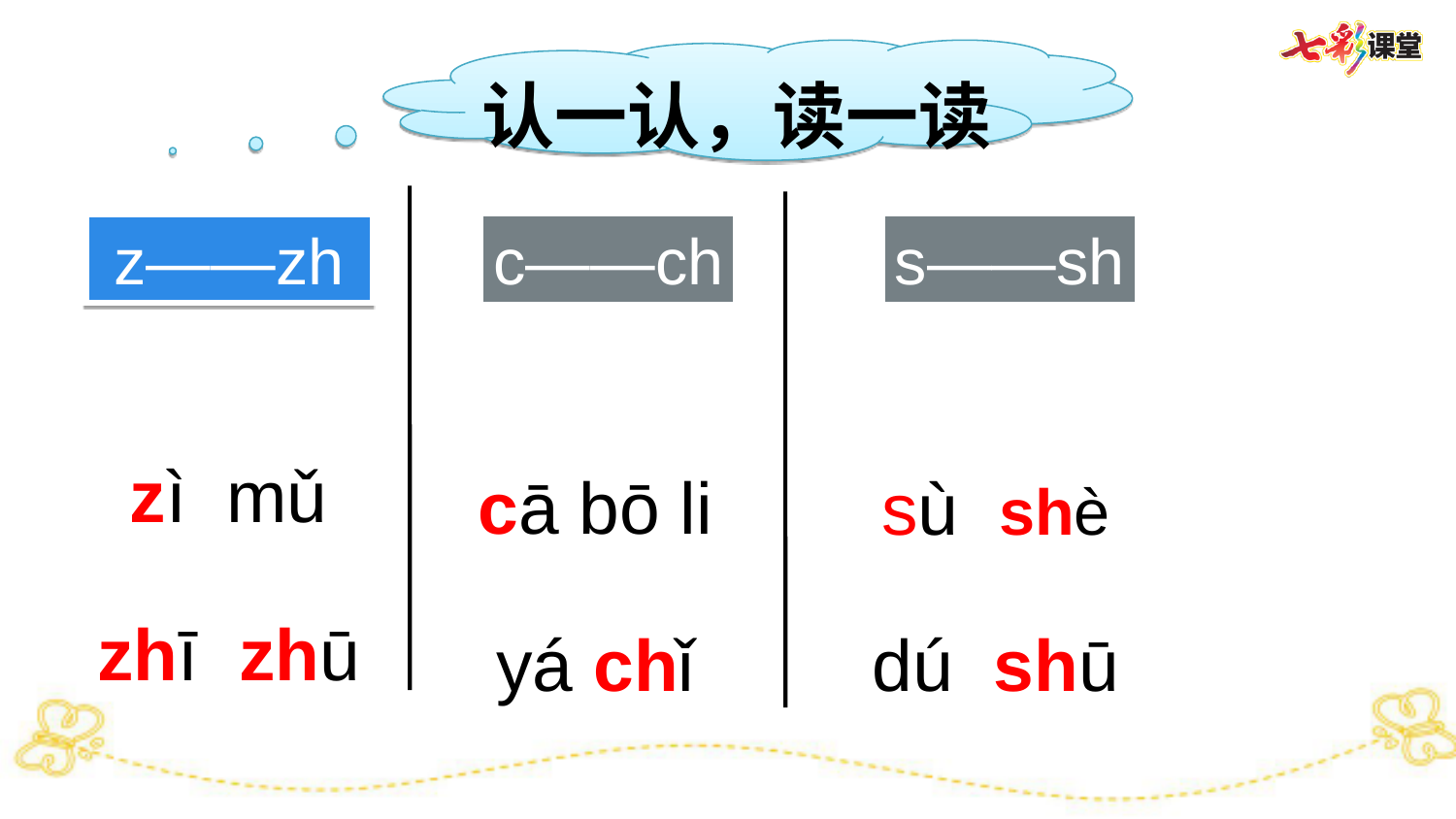

认一认，读一读

z——zh
c——ch
s——sh
zì  mǔ
zhī  zhū
cā bō li
yá chǐ
sù  shè
dú  shū